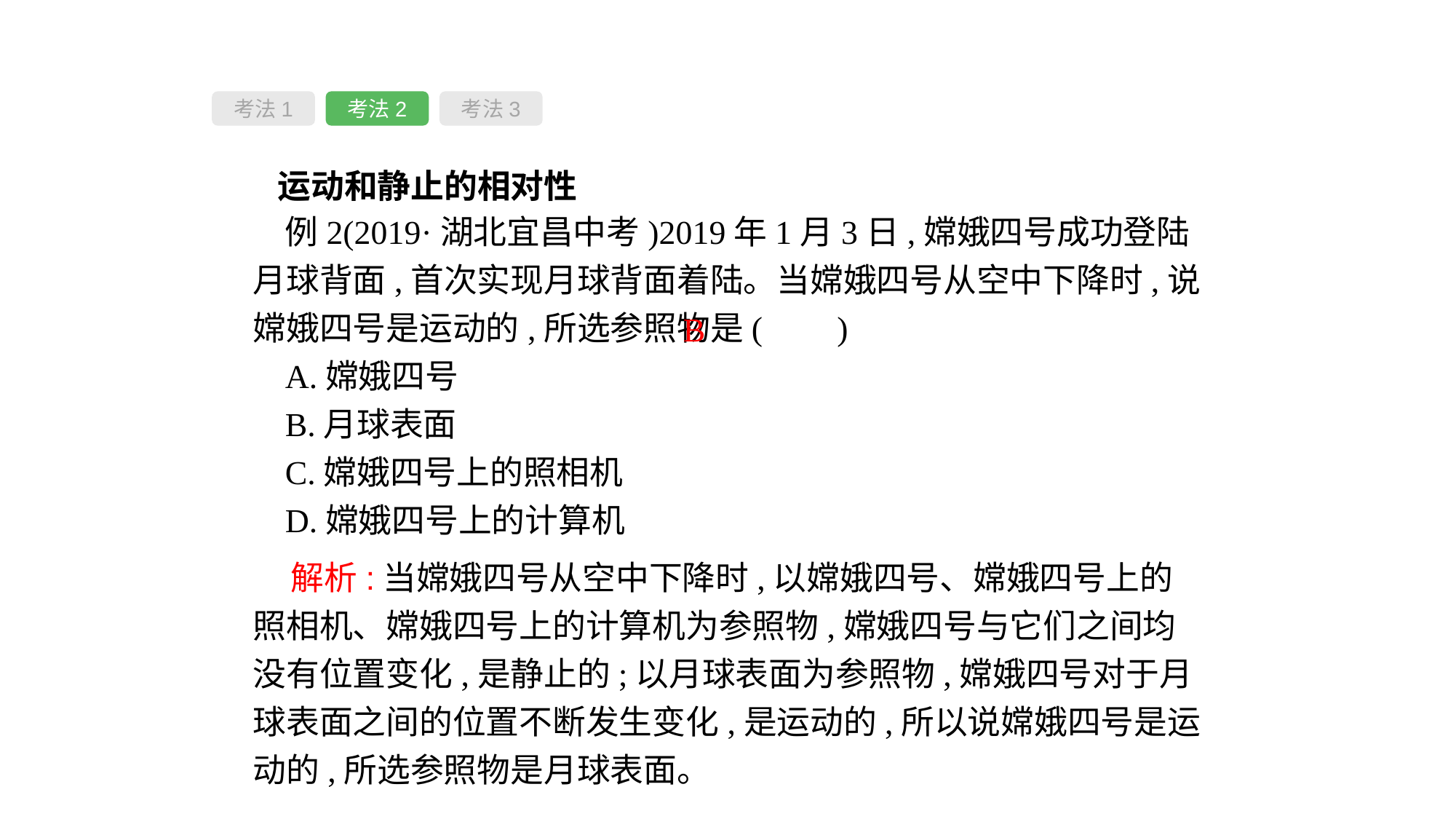

考法1
考法2
考法3
   运动和静止的相对性
例2(2019·湖北宜昌中考)2019年1月3日,嫦娥四号成功登陆月球背面,首次实现月球背面着陆。当嫦娥四号从空中下降时,说嫦娥四号是运动的,所选参照物是(   　)
A.嫦娥四号
B.月球表面
C.嫦娥四号上的照相机
D.嫦娥四号上的计算机
B
    解析:当嫦娥四号从空中下降时,以嫦娥四号、嫦娥四号上的照相机、嫦娥四号上的计算机为参照物,嫦娥四号与它们之间均没有位置变化,是静止的;以月球表面为参照物,嫦娥四号对于月球表面之间的位置不断发生变化,是运动的,所以说嫦娥四号是运动的,所选参照物是月球表面。